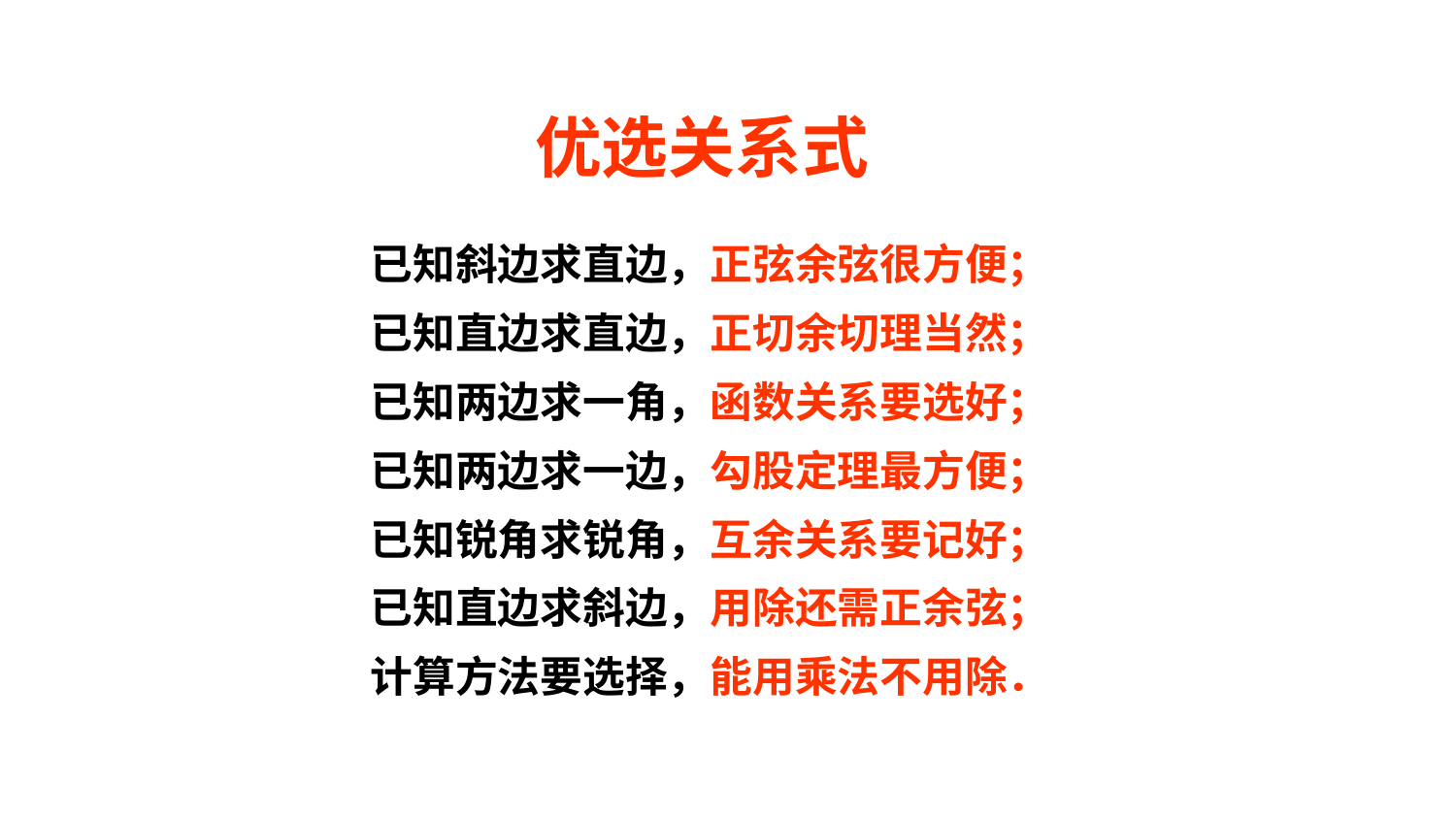

优选关系式
已知斜边求直边，正弦余弦很方便；
已知直边求直边，正切余切理当然；
已知两边求一角，函数关系要选好；
已知两边求一边，勾股定理最方便；
已知锐角求锐角，互余关系要记好；
已知直边求斜边，用除还需正余弦；
计算方法要选择，能用乘法不用除．